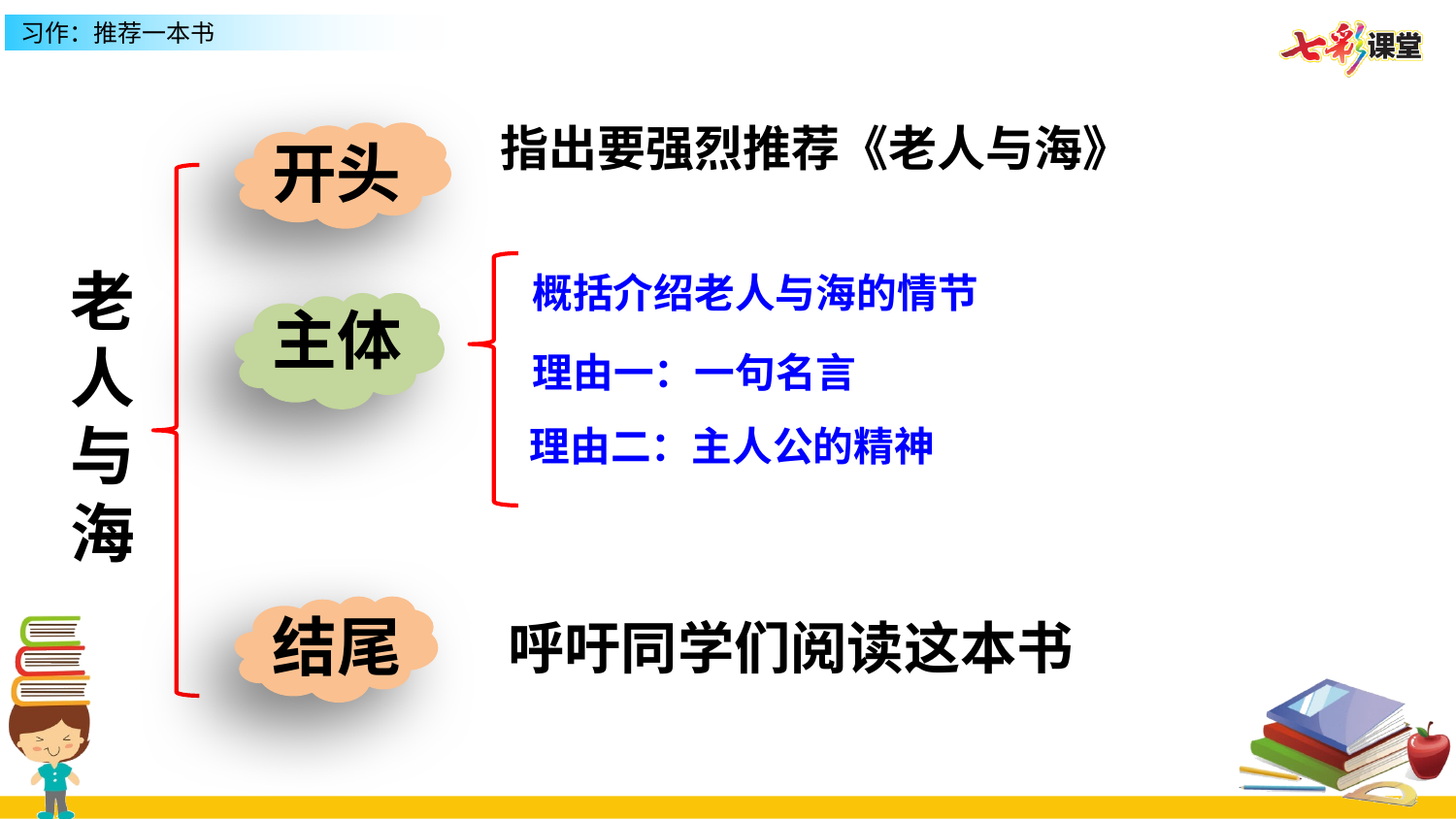

指出要强烈推荐《老人与海》

开头

老人与海

概括介绍老人与海的情节
主体

理由一：一句名言
理由二：主人公的精神

结尾
呼吁同学们阅读这本书